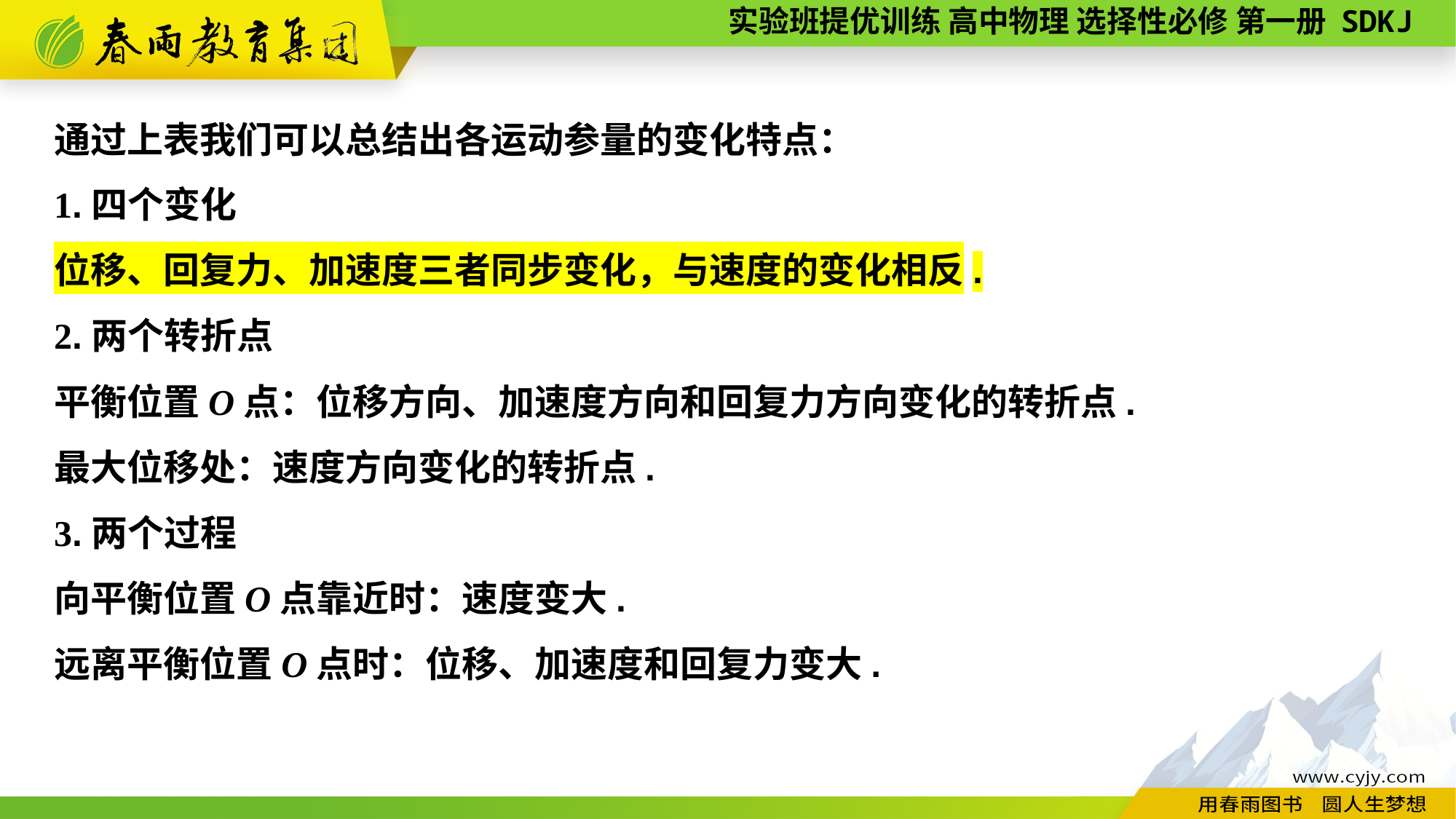

通过上表我们可以总结出各运动参量的变化特点：
1.四个变化
位移、回复力、加速度三者同步变化，与速度的变化相反.
2.两个转折点
平衡位置O点：位移方向、加速度方向和回复力方向变化的转折点.
最大位移处：速度方向变化的转折点.
3.两个过程
向平衡位置O点靠近时：速度变大.
远离平衡位置O点时：位移、加速度和回复力变大.